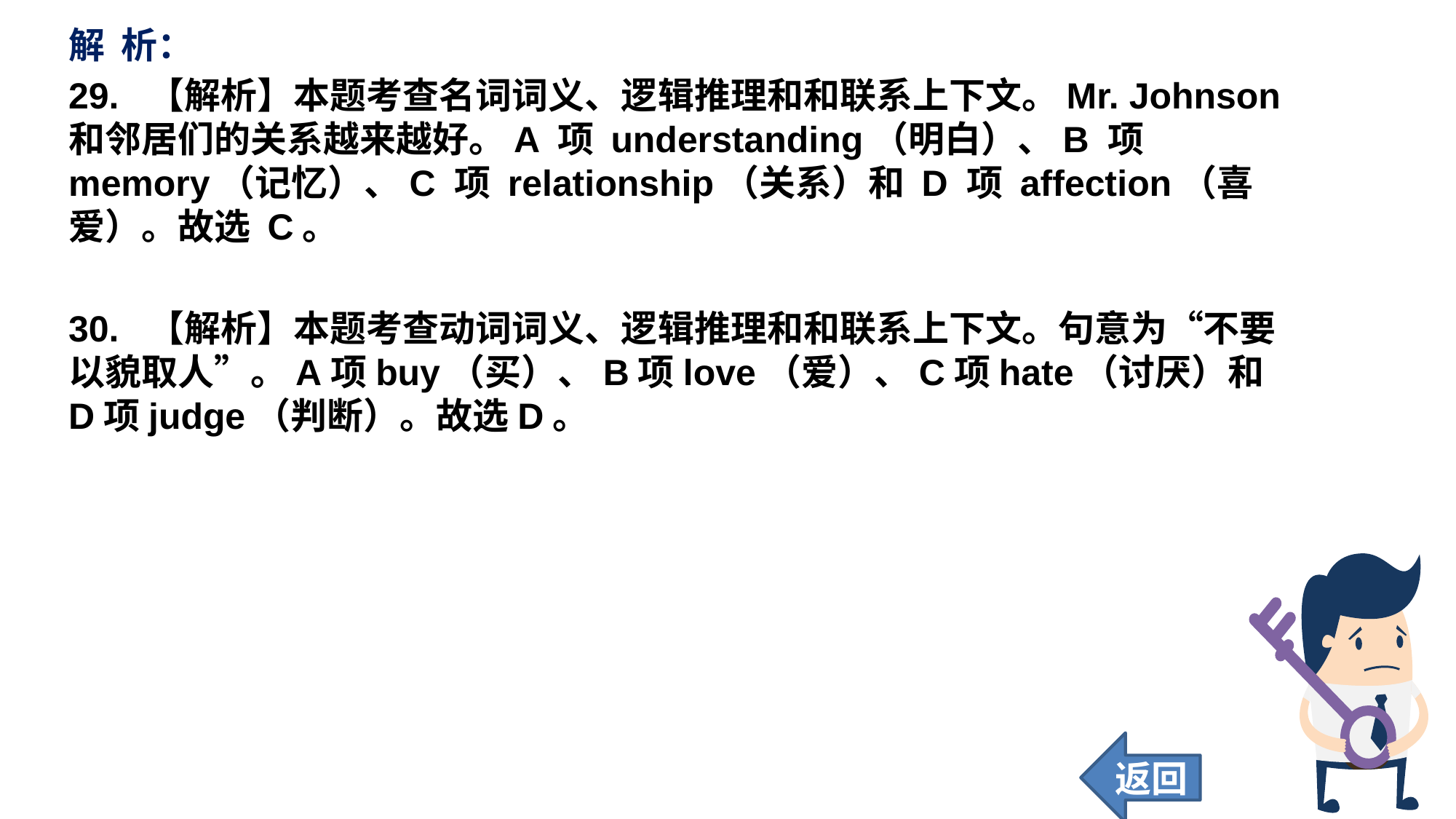

解  析：
29.  【解析】本题考查名词词义、逻辑推理和和联系上下文。Mr. Johnson 和邻居们的关系越来越好。A 项 understanding（明白）、B 项 memory（记忆）、C 项 relationship（关系）和 D 项 affection（喜爱）。故选 C。

30.  【解析】本题考查动词词义、逻辑推理和和联系上下文。句意为“不要以貌取人”。A项buy（买）、B项love（爱）、C项hate（讨厌）和D项judge（判断）。故选D。

返回
29